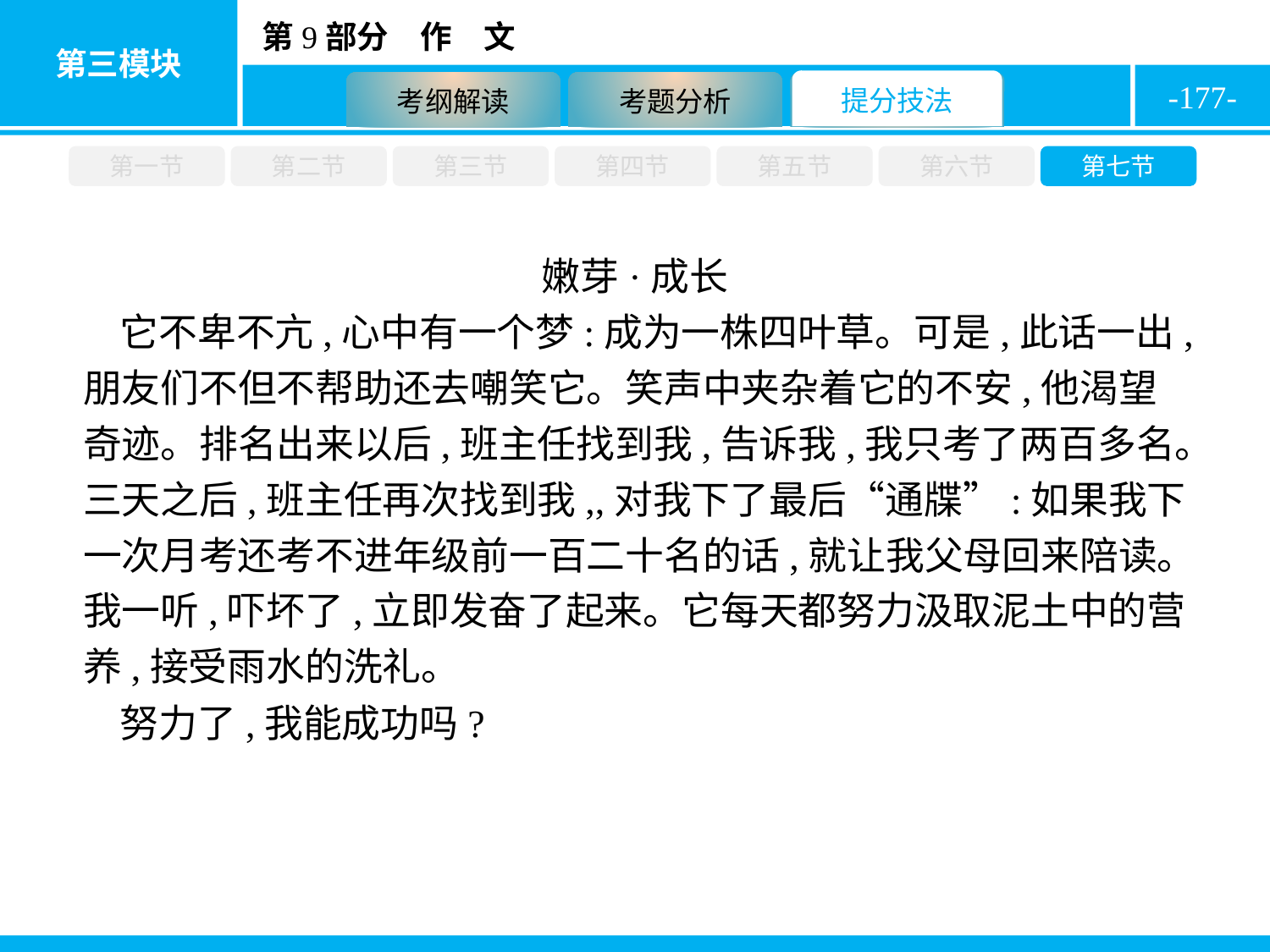

-177-
第一节
第二节
第三节
第四节
第五节
第六节
第七节
嫩芽·成长
它不卑不亢,心中有一个梦:成为一株四叶草。可是,此话一出,朋友们不但不帮助还去嘲笑它。笑声中夹杂着它的不安,他渴望奇迹。排名出来以后,班主任找到我,告诉我,我只考了两百多名。三天之后,班主任再次找到我,,对我下了最后“通牒”:如果我下一次月考还考不进年级前一百二十名的话,就让我父母回来陪读。我一听,吓坏了,立即发奋了起来。它每天都努力汲取泥土中的营养,接受雨水的洗礼。
努力了,我能成功吗?